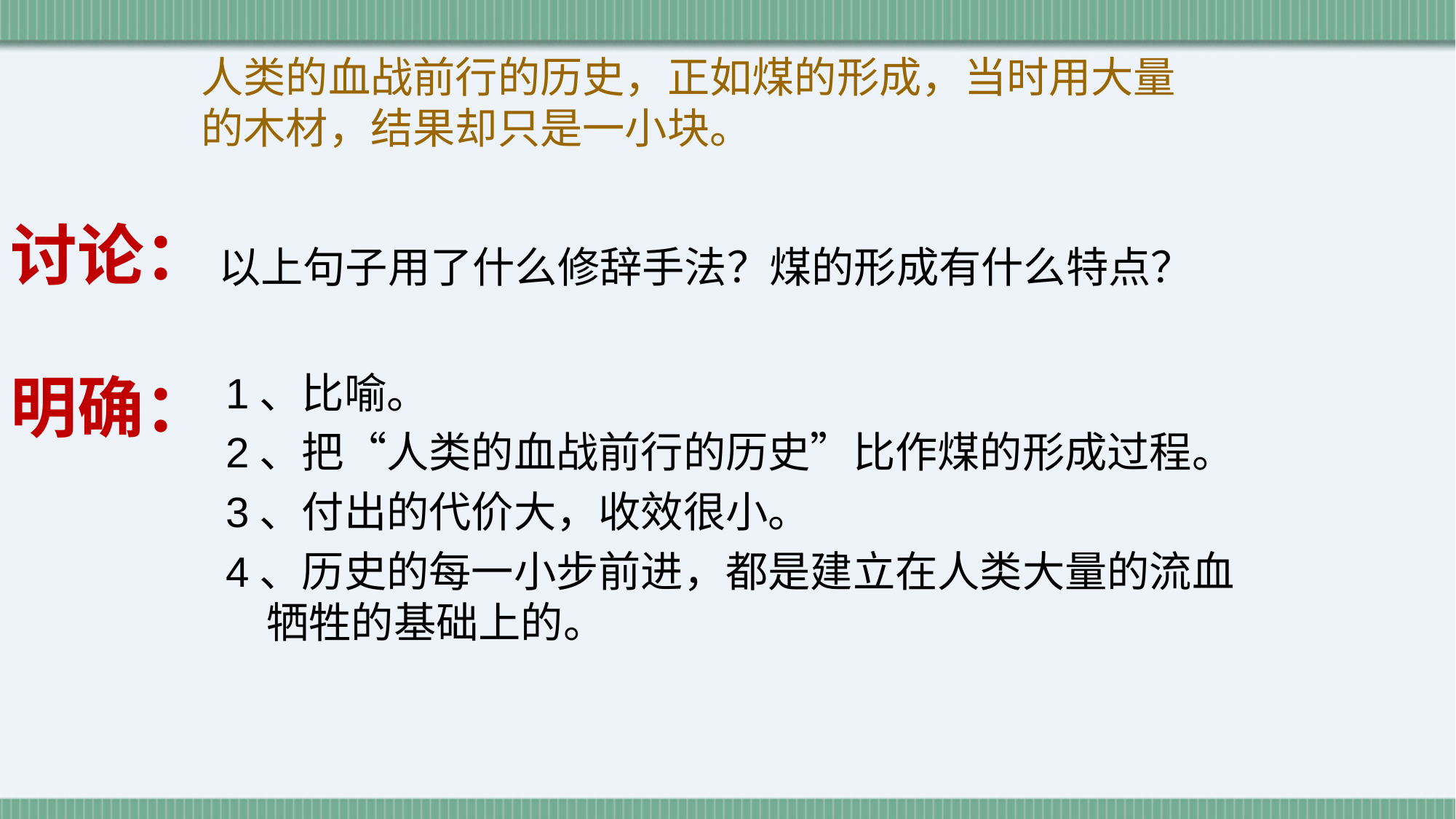

人类的血战前行的历史，正如煤的形成，当时用大量的木材，结果却只是一小块。
讨论：
以上句子用了什么修辞手法？煤的形成有什么特点？
明确：
1、比喻。
2、把“人类的血战前行的历史”比作煤的形成过程。
3、付出的代价大，收效很小。
4、历史的每一小步前进，都是建立在人类大量的流血牺牲的基础上的。